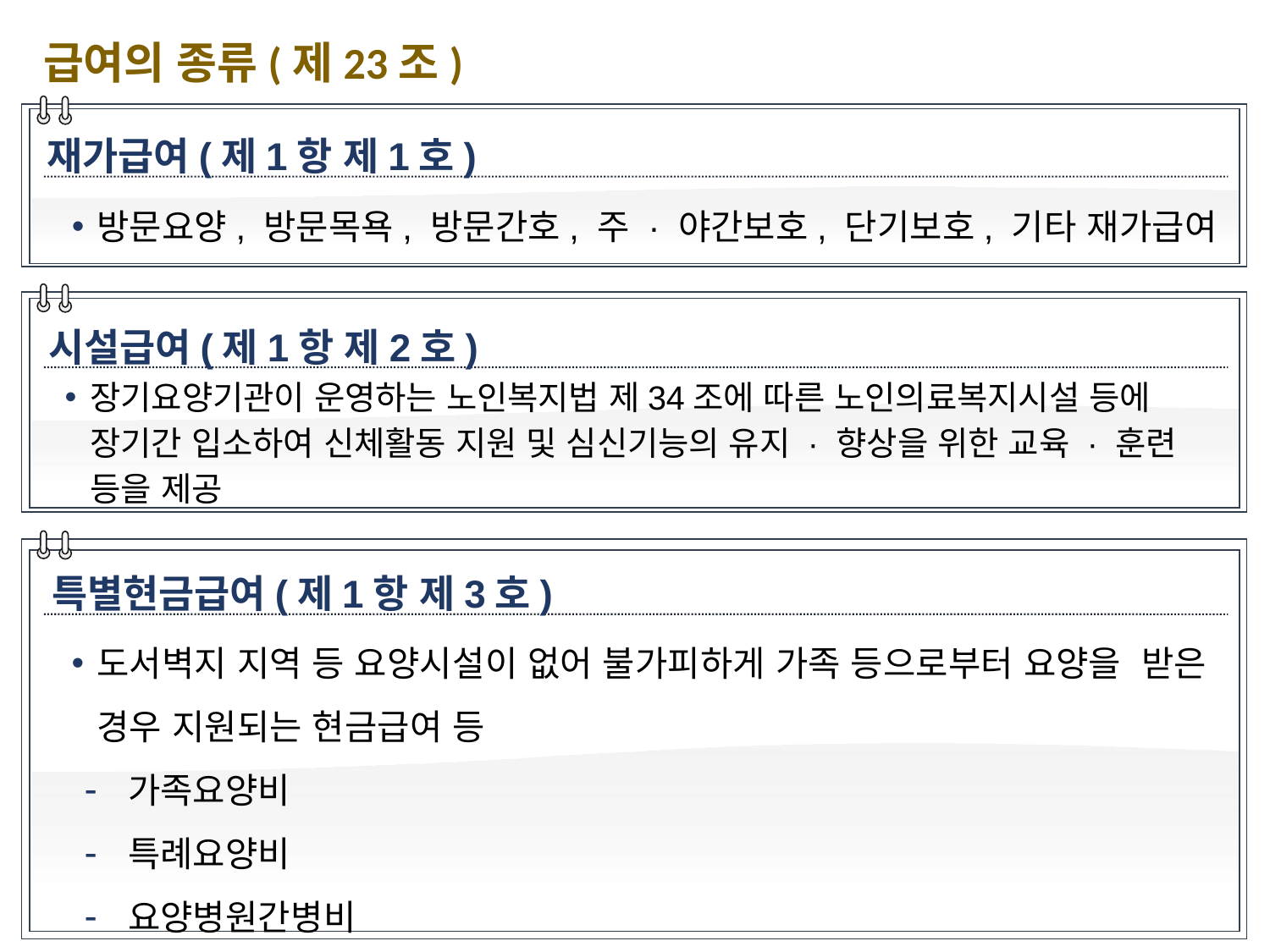

급여의 종류(제23조)

재가급여(제1항 제1호)

방문요양, 방문목욕, 방문간호, 주 · 야간보호, 단기보호, 기타 재가급여

시설급여(제1항 제2호)
장기요양기관이 운영하는 노인복지법 제34조에 따른 노인의료복지시설 등에 장기간 입소하여 신체활동 지원 및 심신기능의 유지 · 향상을 위한 교육 · 훈련 등을 제공

특별현금급여(제1항 제3호)

도서벽지 지역 등 요양시설이 없어 불가피하게 가족 등으로부터 요양을  받은 경우 지원되는 현금급여 등
 가족요양비
 특례요양비
 요양병원간병비